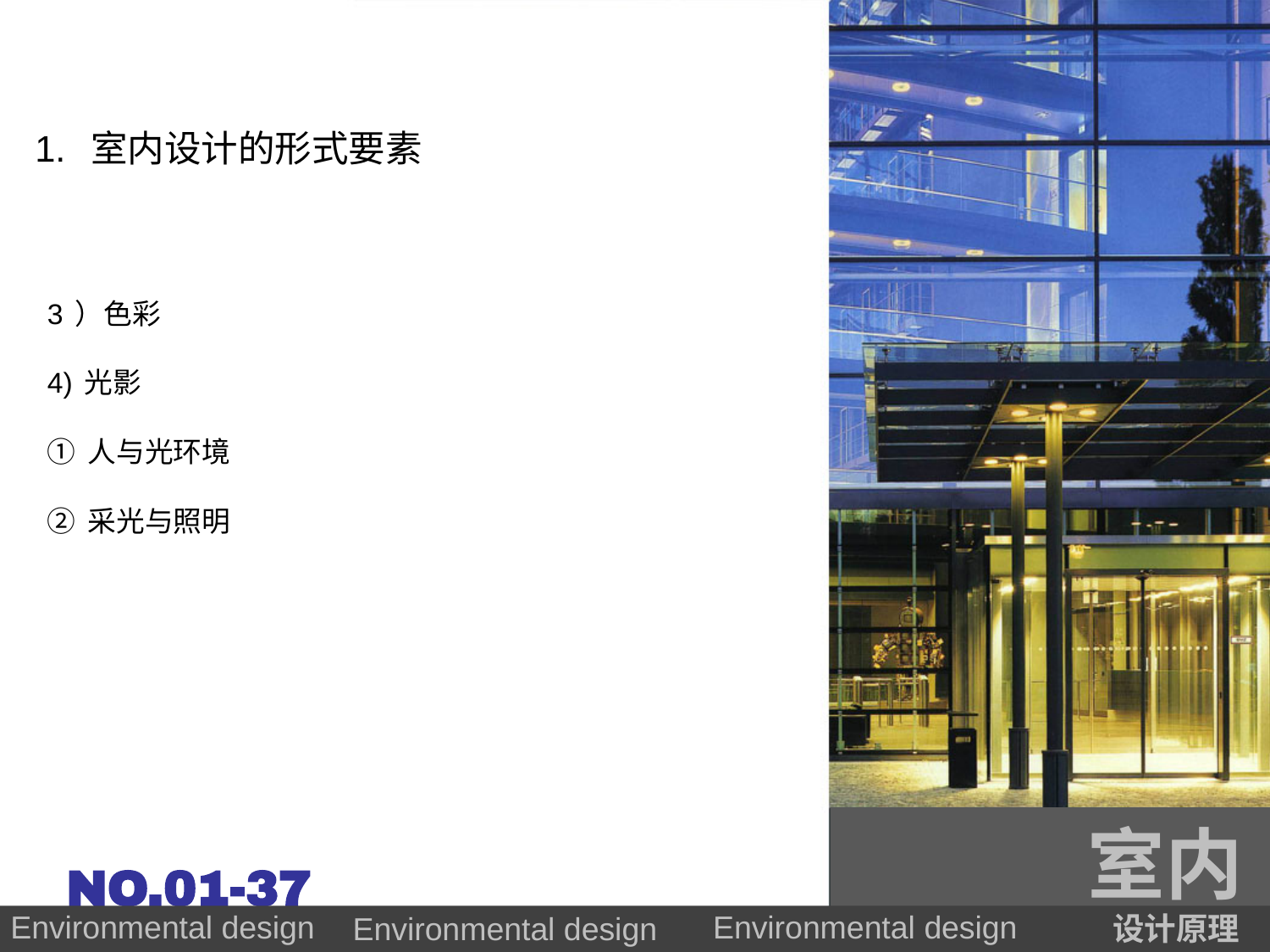

# 1. 室内设计的形式要素

3）色彩
4)光影
①人与光环境
②采光与照明

室内

NO.01-37
设计原理
Environmental design
Environmental design
Environmental design